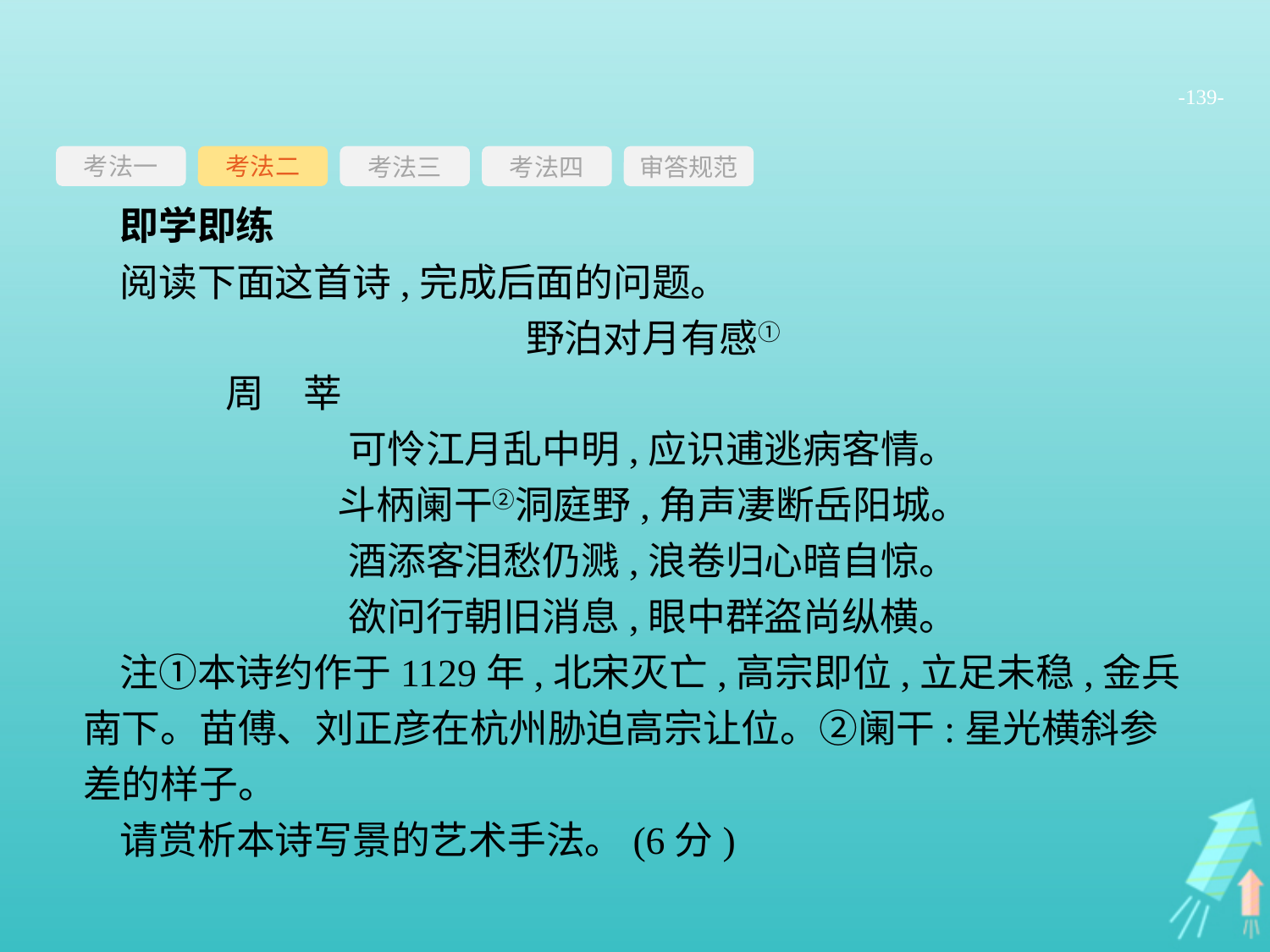

-139-
考法一
考法三
考法四
审答规范
考法二
即学即练
阅读下面这首诗,完成后面的问题。
野泊对月有感①
	周　莘
可怜江月乱中明,应识逋逃病客情。
斗柄阑干②洞庭野,角声凄断岳阳城。
酒添客泪愁仍溅,浪卷归心暗自惊。
欲问行朝旧消息,眼中群盗尚纵横。
注①本诗约作于1129年,北宋灭亡,高宗即位,立足未稳,金兵南下。苗傅、刘正彦在杭州胁迫高宗让位。②阑干:星光横斜参差的样子。
请赏析本诗写景的艺术手法。(6分)